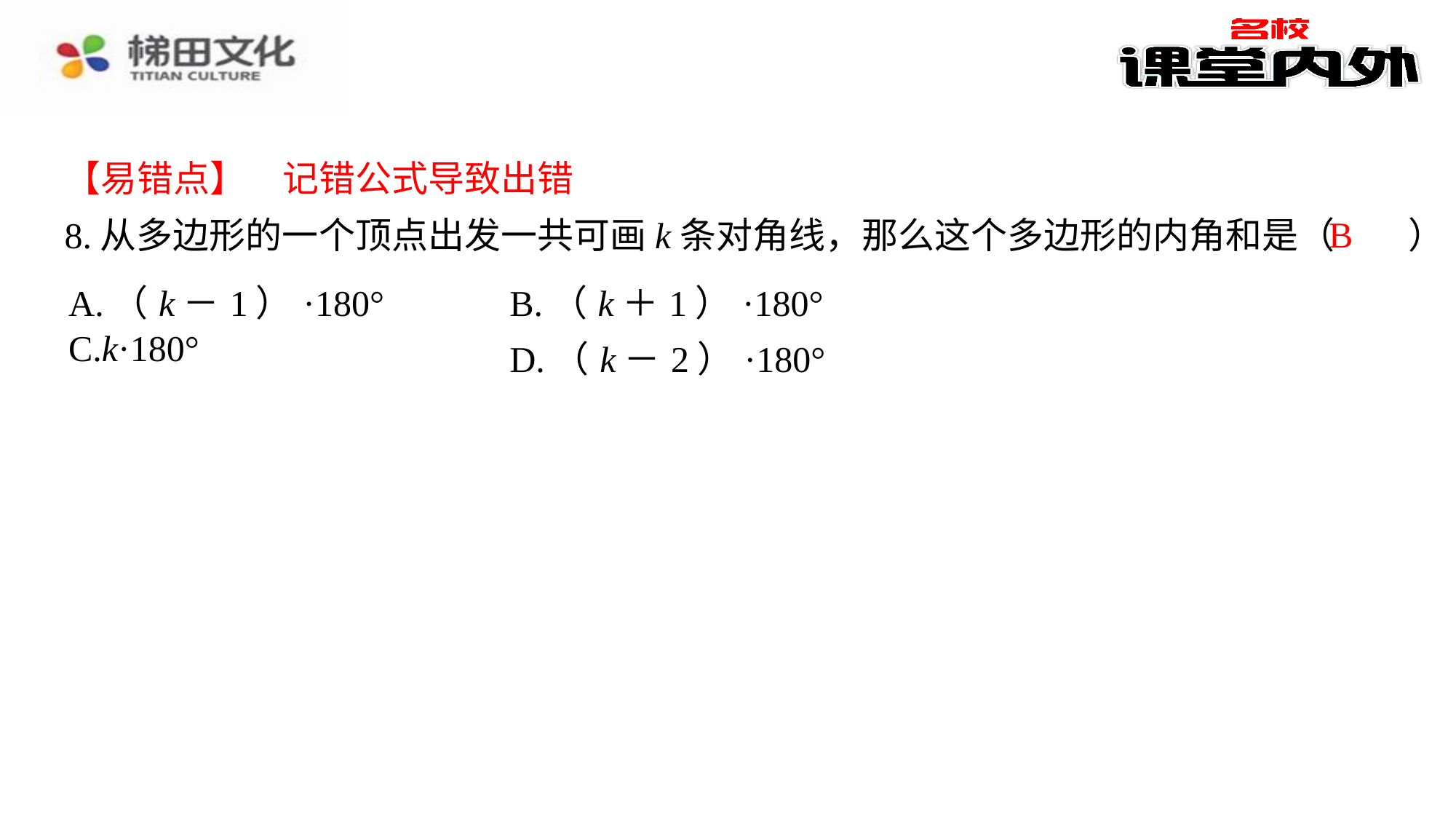

【易错点】　记错公式导致出错
8.从多边形的一个顶点出发一共可画k条对角线，那么这个多边形的内角和是（　B　）
B
| A.（k－1）·180° | B.（k＋1）·180° |
| --- | --- |
| C.k·180° | D.（k－2）·180° |